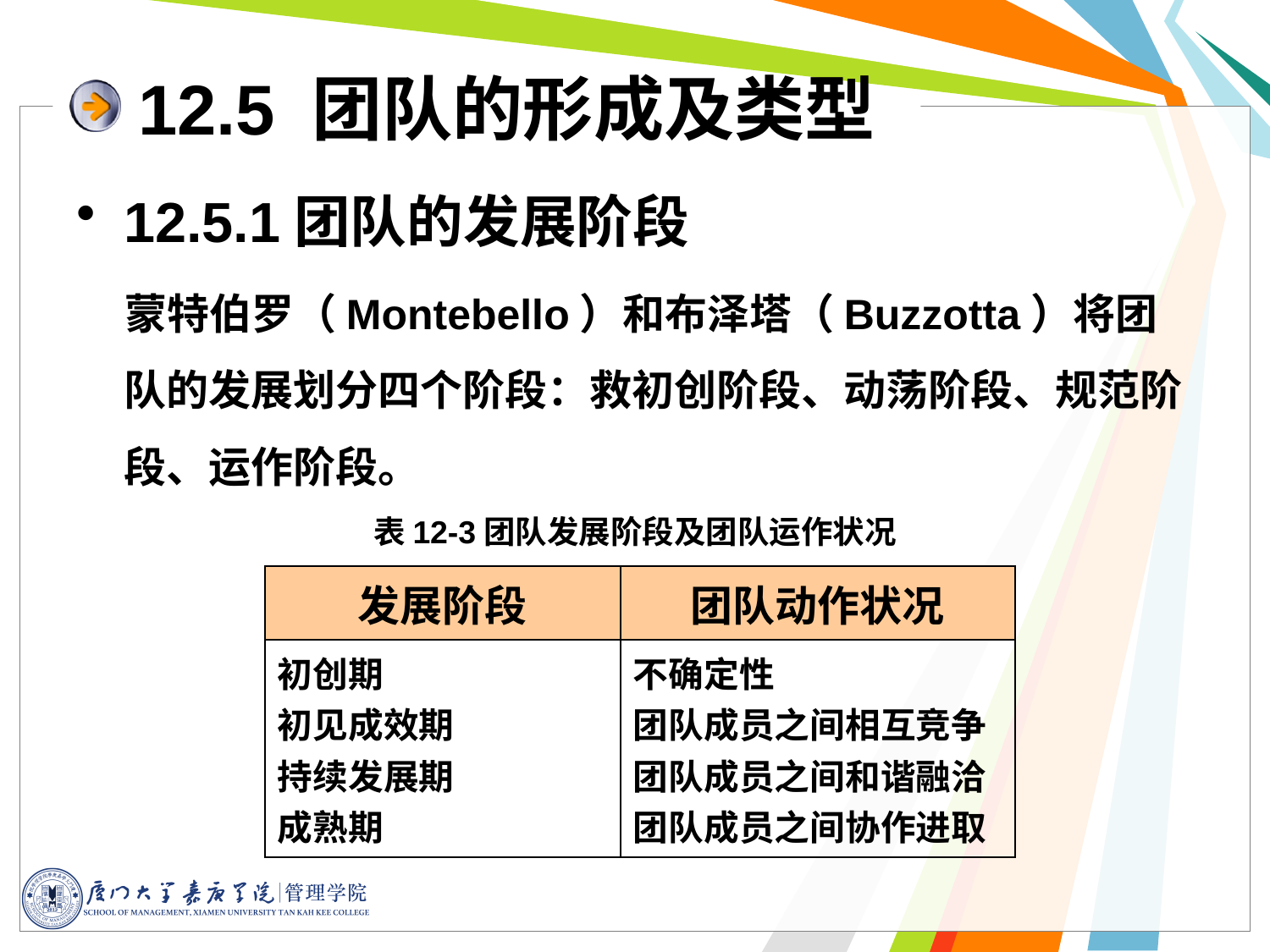

12.5 团队的形成及类型
12.5.1团队的发展阶段
    蒙特伯罗（Montebello）和布泽塔（Buzzotta）将团队的发展划分四个阶段：救初创阶段、动荡阶段、规范阶段、运作阶段。
表12-3团队发展阶段及团队运作状况
| 发展阶段 | 团队动作状况 |
| --- | --- |
| 初创期 初见成效期 持续发展期 成熟期 | 不确定性 团队成员之间相互竞争 团队成员之间和谐融洽 团队成员之间协作进取 |